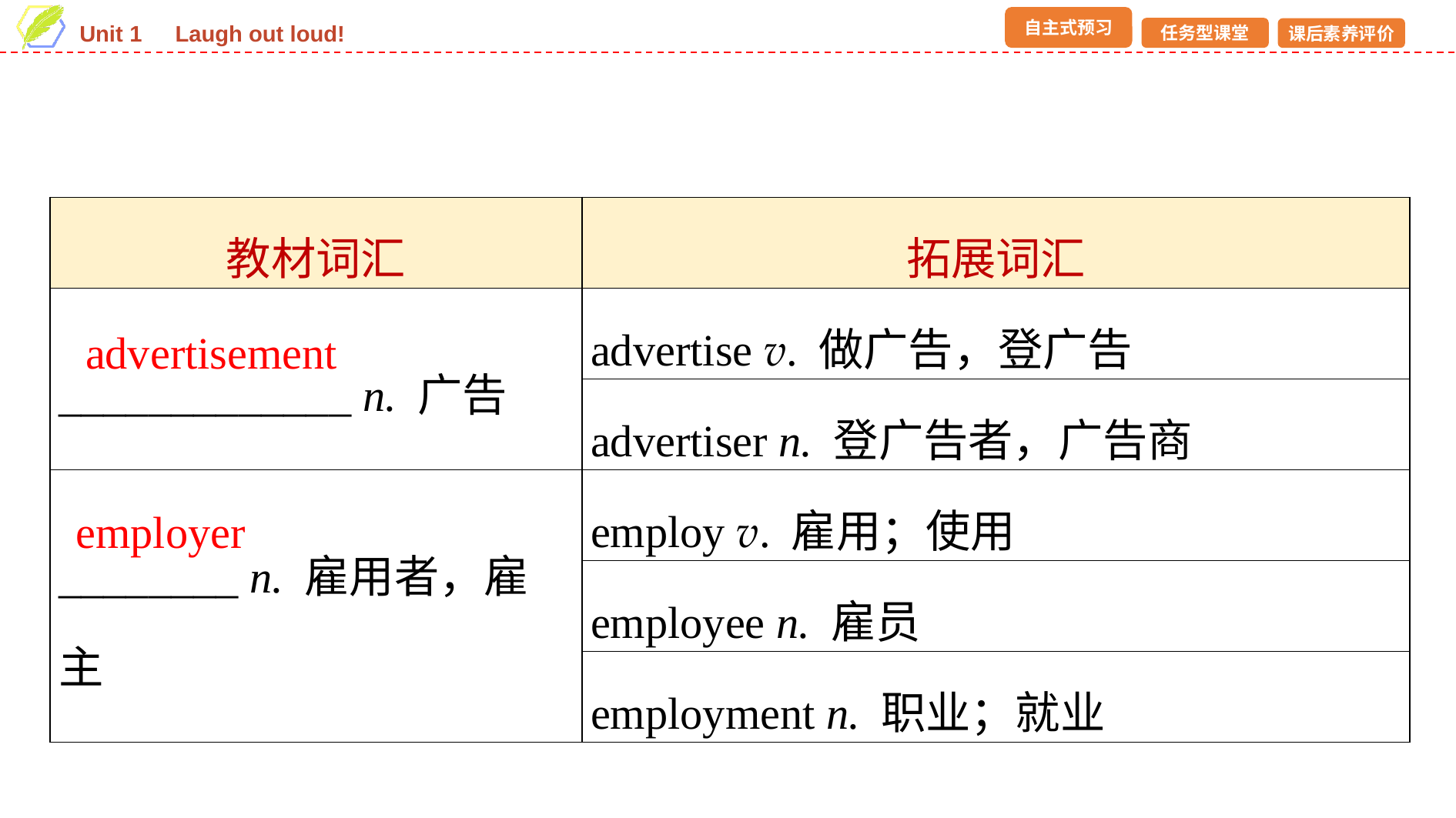

| 教材词汇 | 拓展词汇 |
| --- | --- |
| \_\_\_\_\_\_\_\_\_\_\_\_\_ n. 广告 | advertise v. 做广告，登广告 |
|  | advertiser n. 登广告者，广告商 |
| \_\_\_\_\_\_\_\_ n. 雇用者，雇主 | employ v. 雇用；使用 |
|  | employee n. 雇员 |
|  | employment n. 职业；就业 |
advertisement
employer